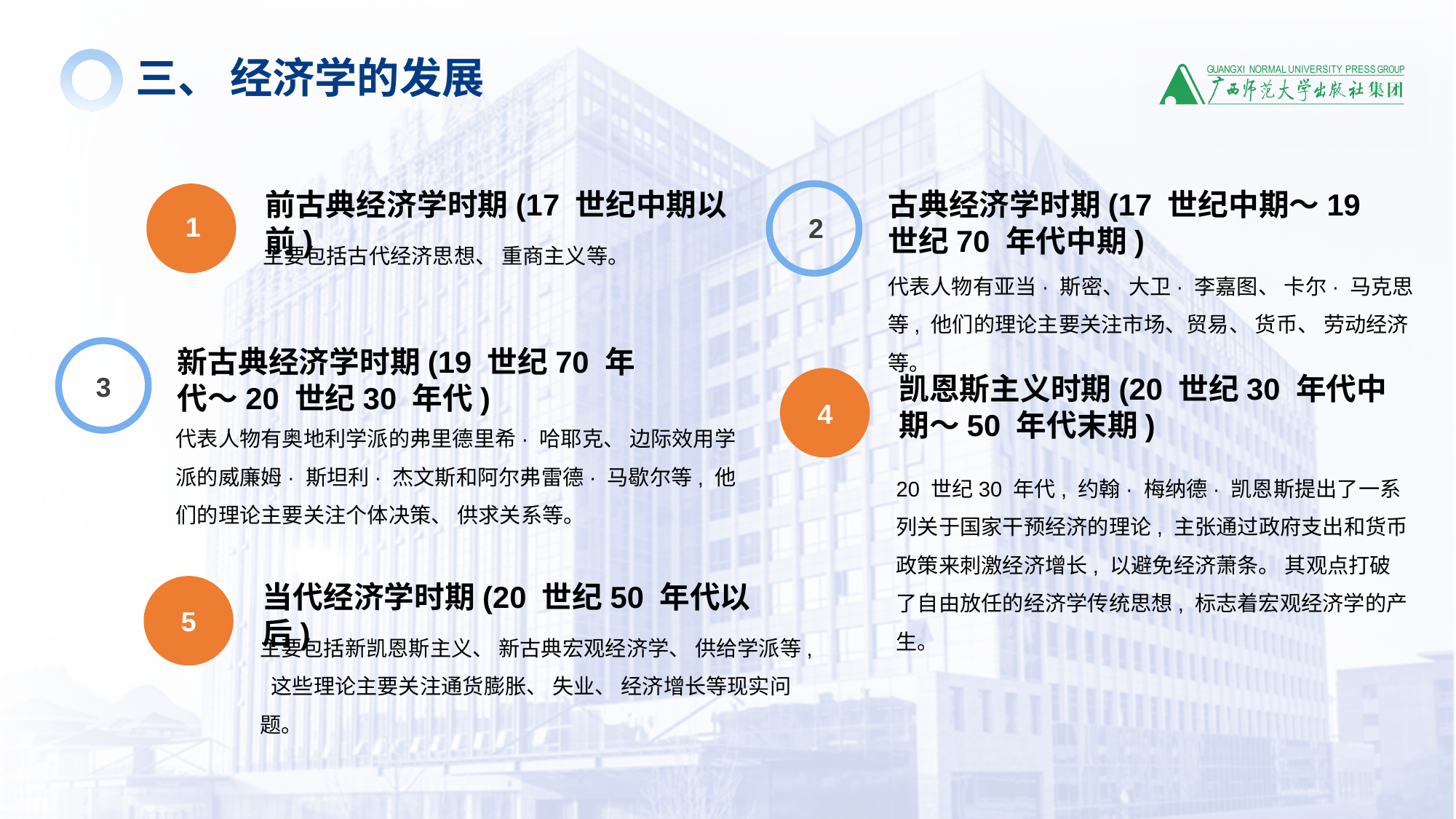

三、 经济学的发展

前古典经济学时期(17 世纪中期以前)
主要包括古代经济思想、 重商主义等。

1
古典经济学时期(17 世纪中期～19 世纪70 年代中期)
代表人物有亚当· 斯密、 大卫· 李嘉图、 卡尔· 马克思等, 他们的理论主要关注市场、贸易、 货币、 劳动经济等。

2
新古典经济学时期(19 世纪70 年代～20 世纪30 年代)
代表人物有奥地利学派的弗里德里希· 哈耶克、 边际效用学派的威廉姆· 斯坦利· 杰文斯和阿尔弗雷德· 马歇尔等, 他们的理论主要关注个体决策、 供求关系等。

3
凯恩斯主义时期(20 世纪30 年代中期～50 年代末期)
20 世纪30 年代, 约翰· 梅纳德· 凯恩斯提出了一系列关于国家干预经济的理论, 主张通过政府支出和货币政策来刺激经济增长, 以避免经济萧条。 其观点打破了自由放任的经济学传统思想, 标志着宏观经济学的产生。

4
当代经济学时期(20 世纪50 年代以后)
主要包括新凯恩斯主义、 新古典宏观经济学、 供给学派等, 这些理论主要关注通货膨胀、 失业、 经济增长等现实问题。

5